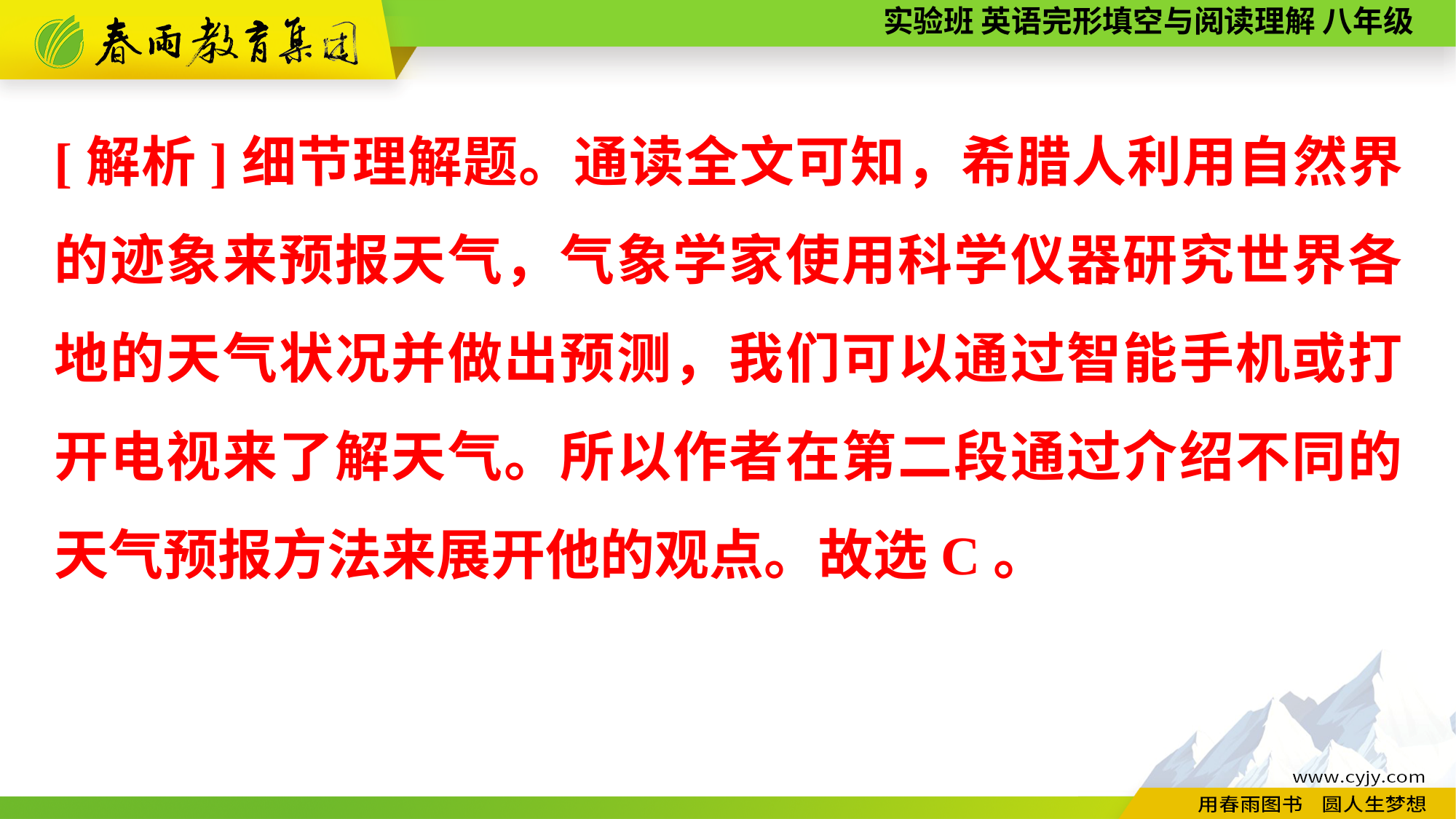

[解析]细节理解题。通读全文可知，希腊人利用自然界的迹象来预报天气，气象学家使用科学仪器研究世界各地的天气状况并做出预测，我们可以通过智能手机或打开电视来了解天气。所以作者在第二段通过介绍不同的天气预报方法来展开他的观点。故选C。